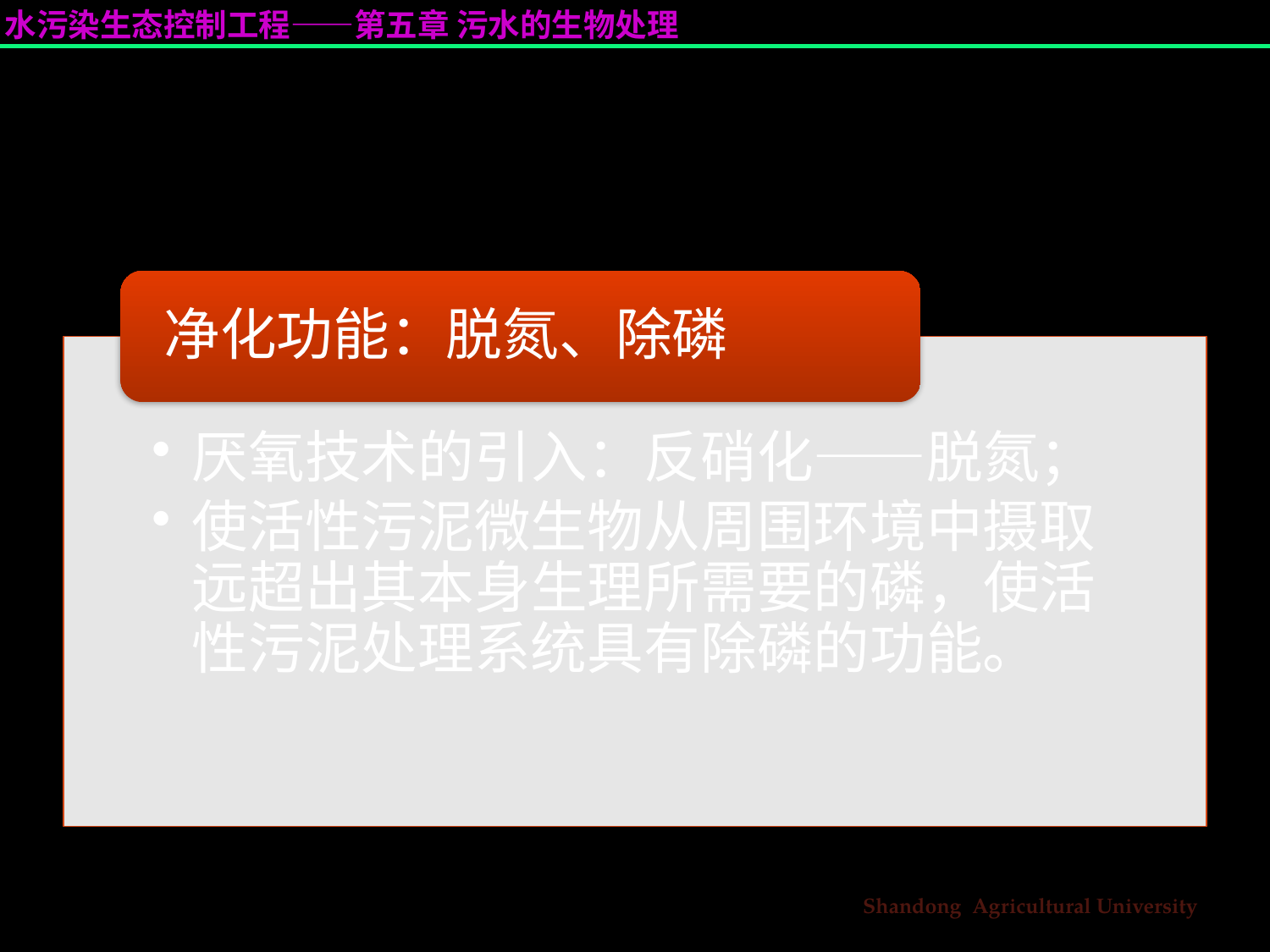

#
厌氧技术的引入：反硝化——脱氮；
使活性污泥微生物从周围环境中摄取远超出其本身生理所需要的磷，使活性污泥处理系统具有除磷的功能。
净化功能：脱氮、除磷